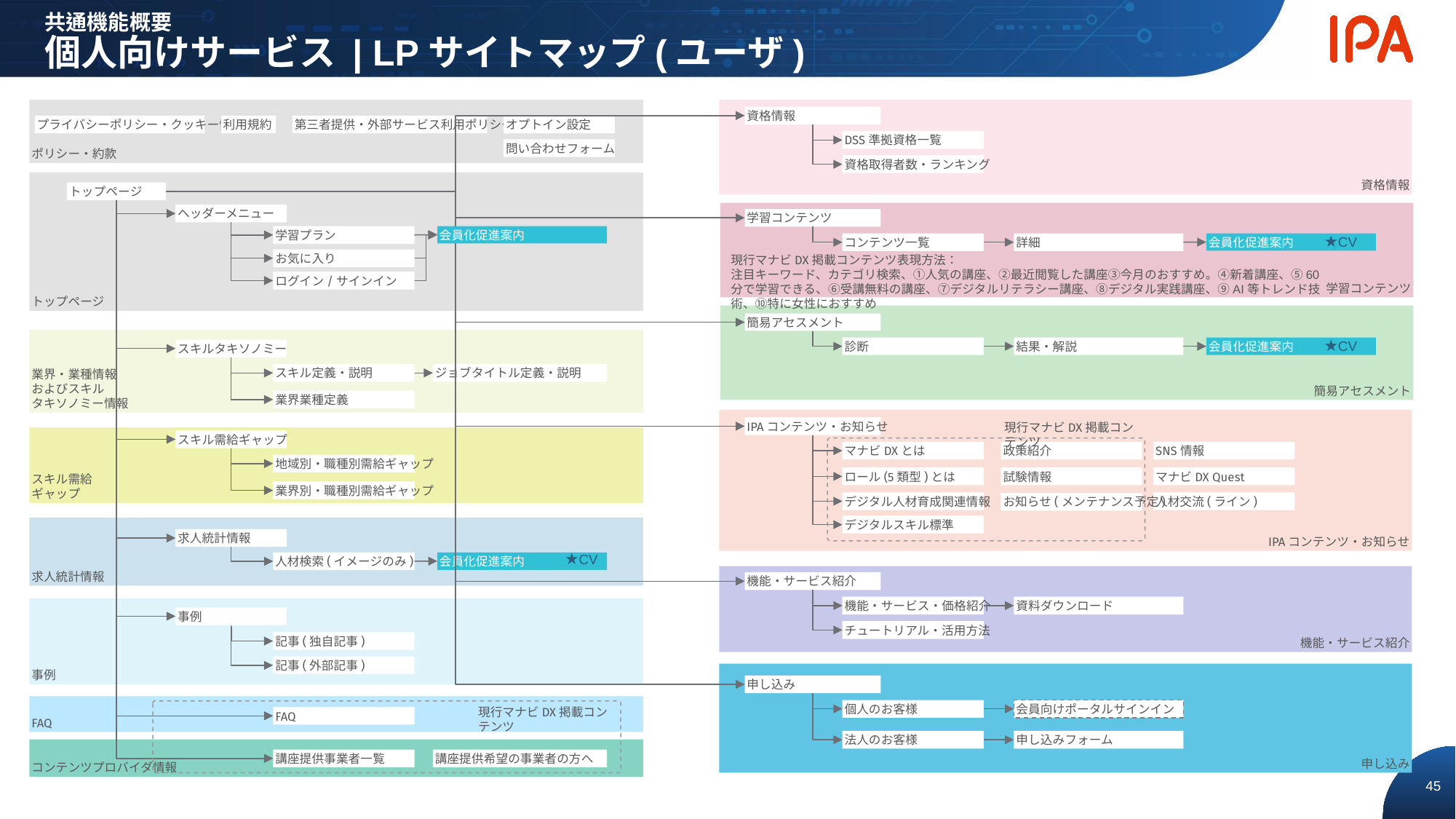

共通機能概要
個人向けサービス | LPサイトマップ(ユーザ)
ポリシー・約款
資格情報
資格情報
プライバシーポリシー・クッキー情報
利用規約
第三者提供・外部サービス利用ポリシー
オプトイン設定
DSS準拠資格一覧
問い合わせフォーム
資格取得者数・ランキング
トップページ
トップページ
学習コンテンツ
ヘッダーメニュー
学習コンテンツ
学習プラン
会員化促進案内
★CV
コンテンツ一覧
詳細
会員化促進案内
現行マナビDX掲載コンテンツ表現方法：
注目キーワード、カテゴリ検索、①人気の講座、②最近閲覧した講座③今月のおすすめ。④新着講座、⑤60分で学習できる、⑥受講無料の講座、⑦デジタルリテラシー講座、⑧デジタル実践講座、⑨AI等トレンド技術、⑩特に女性におすすめ
お気に入り
ログイン/サインイン
簡易アセスメント
簡易アセスメント
業界・業種情報
およびスキル
タキソノミー情報
★CV
診断
結果・解説
会員化促進案内
スキルタキソノミー
スキル定義・説明
ジョブタイトル定義・説明
業界業種定義
IPAコンテンツ・お知らせ
現行マナビDX掲載コンテンツ
IPAコンテンツ・お知らせ
スキル需給
ギャップ
スキル需給ギャップ

マナビDXとは
政策紹介
SNS情報
地域別・職種別需給ギャップ
ロール(5類型)とは
試験情報
マナビDX Quest
業界別・職種別需給ギャップ
デジタル人材育成関連情報
人材交流(ライン)
お知らせ(メンテナンス予定)
デジタルスキル標準
求人統計情報
求人統計情報
★CV
人材検索(イメージのみ)
会員化促進案内
機能・サービス紹介
機能・サービス紹介
機能・サービス・価格紹介
資料ダウンロード
事例
事例
チュートリアル・活用方法
記事(独自記事)
記事(外部記事)
申し込み
申し込み
FAQ
現行マナビDX掲載コンテンツ
個人のお客様
会員向けポータルサインイン

FAQ
法人のお客様
申し込みフォーム
コンテンツプロバイダ情報
講座提供事業者一覧
講座提供希望の事業者の方へ